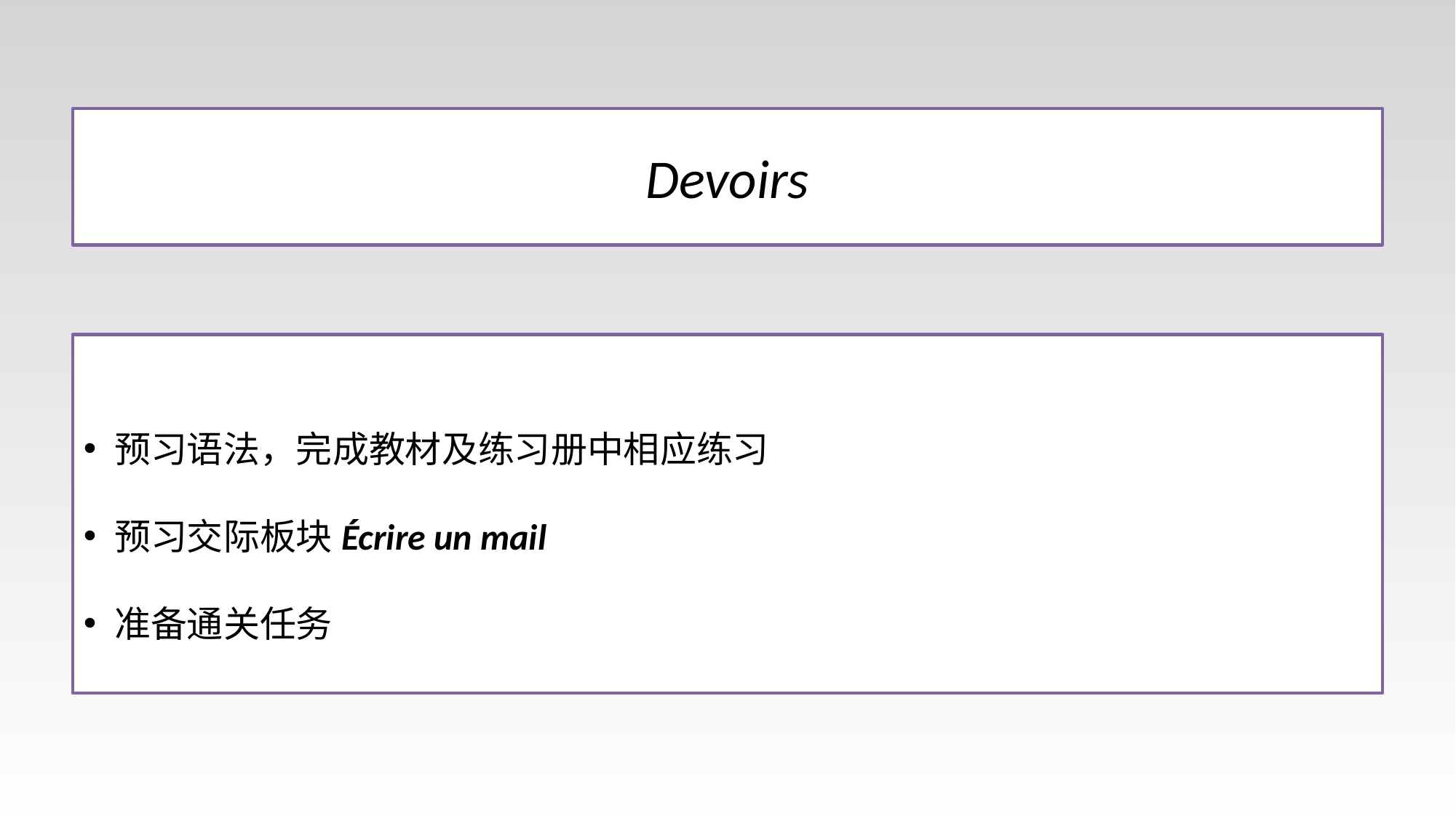

# Devoirs
预习语法，完成教材及练习册中相应练习
预习交际板块Écrire un mail
准备通关任务